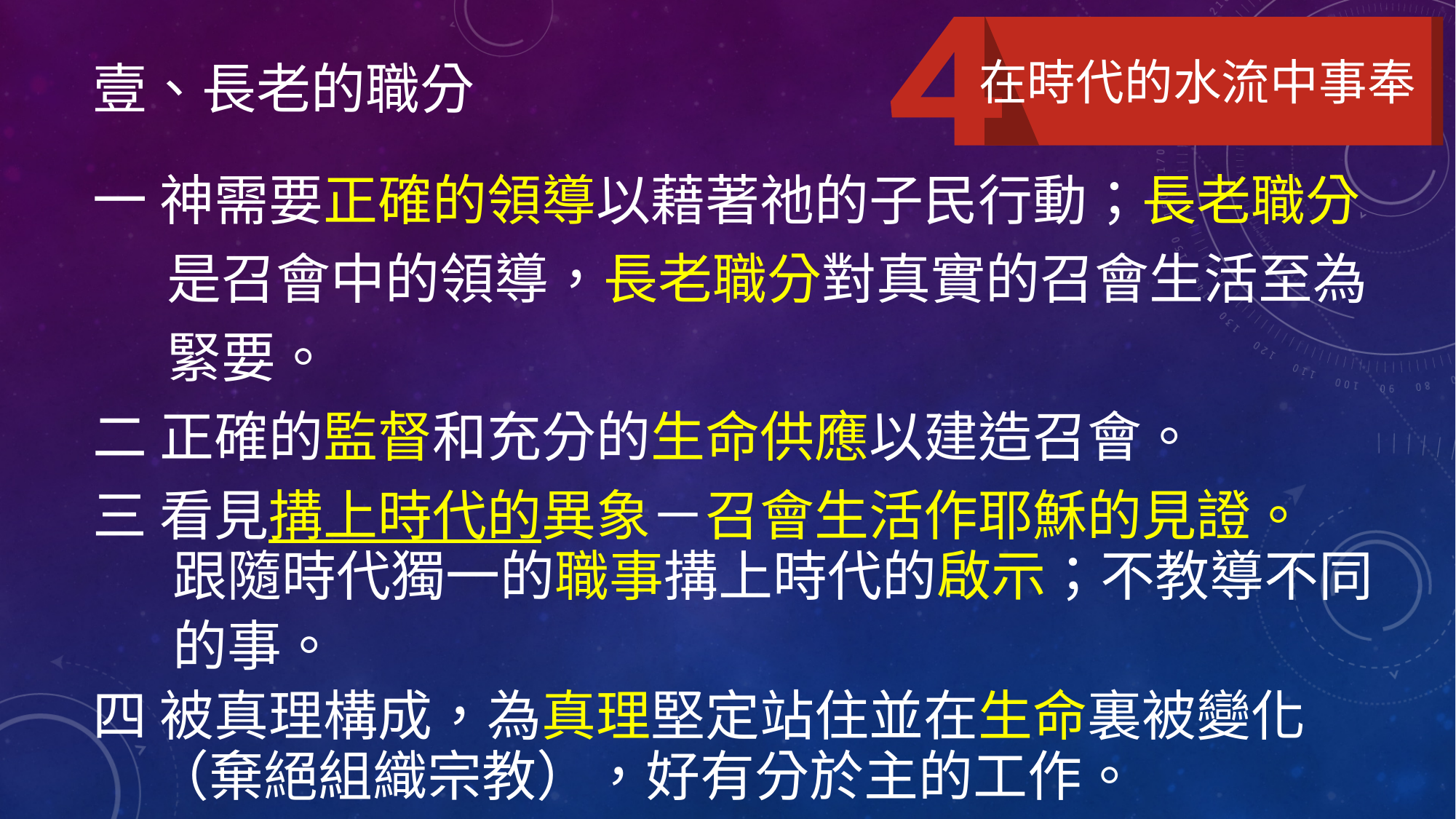

# 壹、長老的職分

在時代的水流中事奉
一 神需要正確的領導以藉著祂的子民行動；長老職分
     是召會中的領導，長老職分對真實的召會生活至為
     緊要。
二 正確的監督和充分的生命供應以建造召會。
三 看見搆上時代的異象－召會生活作耶穌的見證。
 跟隨時代獨一的職事搆上時代的啟示；不教導不同
 的事。
四 被真理構成，為真理堅定站住並在生命裏被變化
    （棄絕組織宗教），好有分於主的工作。